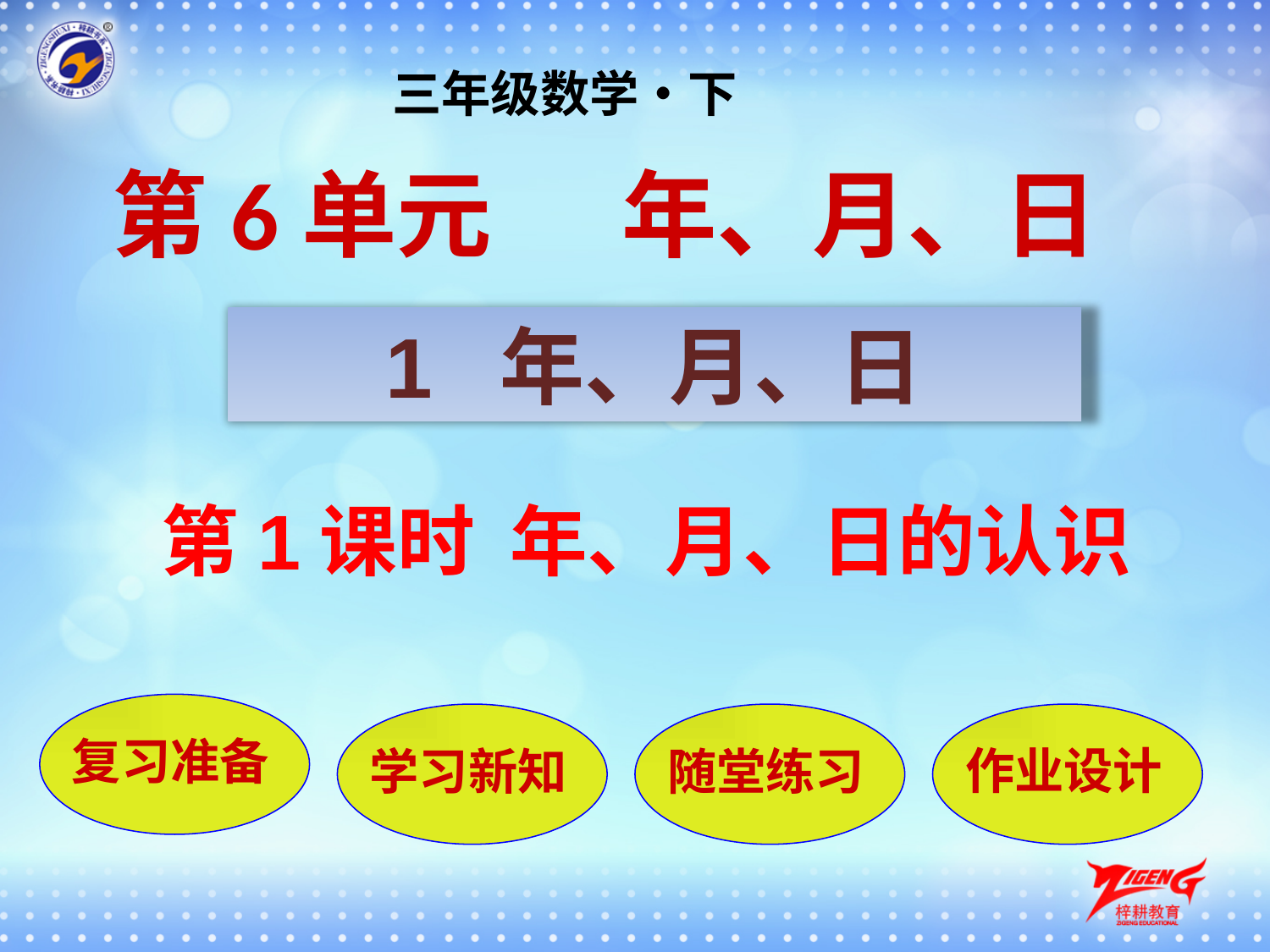

三年级数学•下
第6单元      年、月、日
1  年、月、日
第1课时  年、月、日的认识

复习准备

学习新知

随堂练习

作业设计